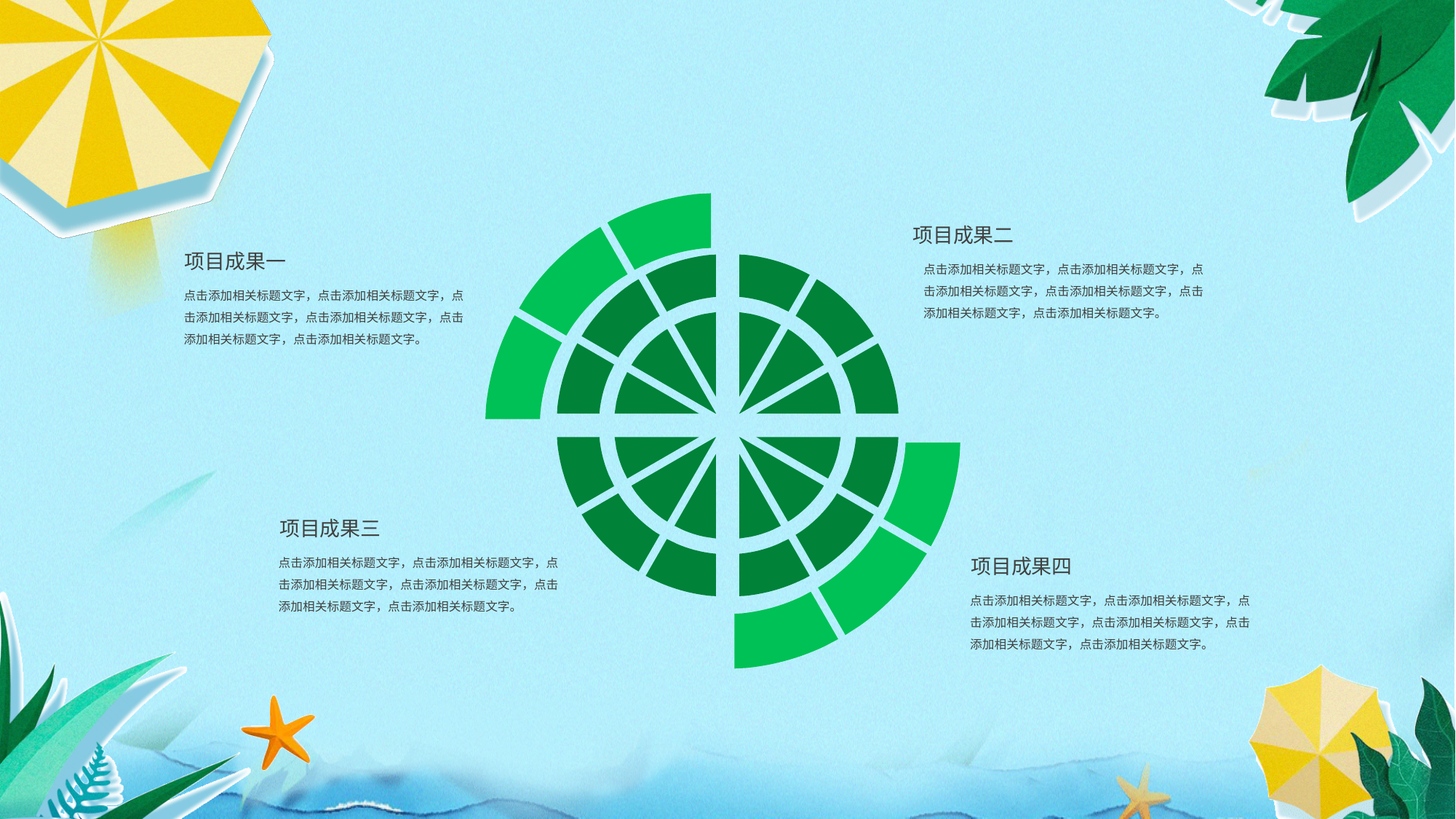

项目成果二
项目成果一
点击添加相关标题文字，点击添加相关标题文字，点击添加相关标题文字，点击添加相关标题文字，点击添加相关标题文字，点击添加相关标题文字。

点击添加相关标题文字，点击添加相关标题文字，点击添加相关标题文字，点击添加相关标题文字，点击添加相关标题文字，点击添加相关标题文字。

项目成果三
点击添加相关标题文字，点击添加相关标题文字，点击添加相关标题文字，点击添加相关标题文字，点击添加相关标题文字，点击添加相关标题文字。
项目成果四
点击添加相关标题文字，点击添加相关标题文字，点击添加相关标题文字，点击添加相关标题文字，点击添加相关标题文字，点击添加相关标题文字。